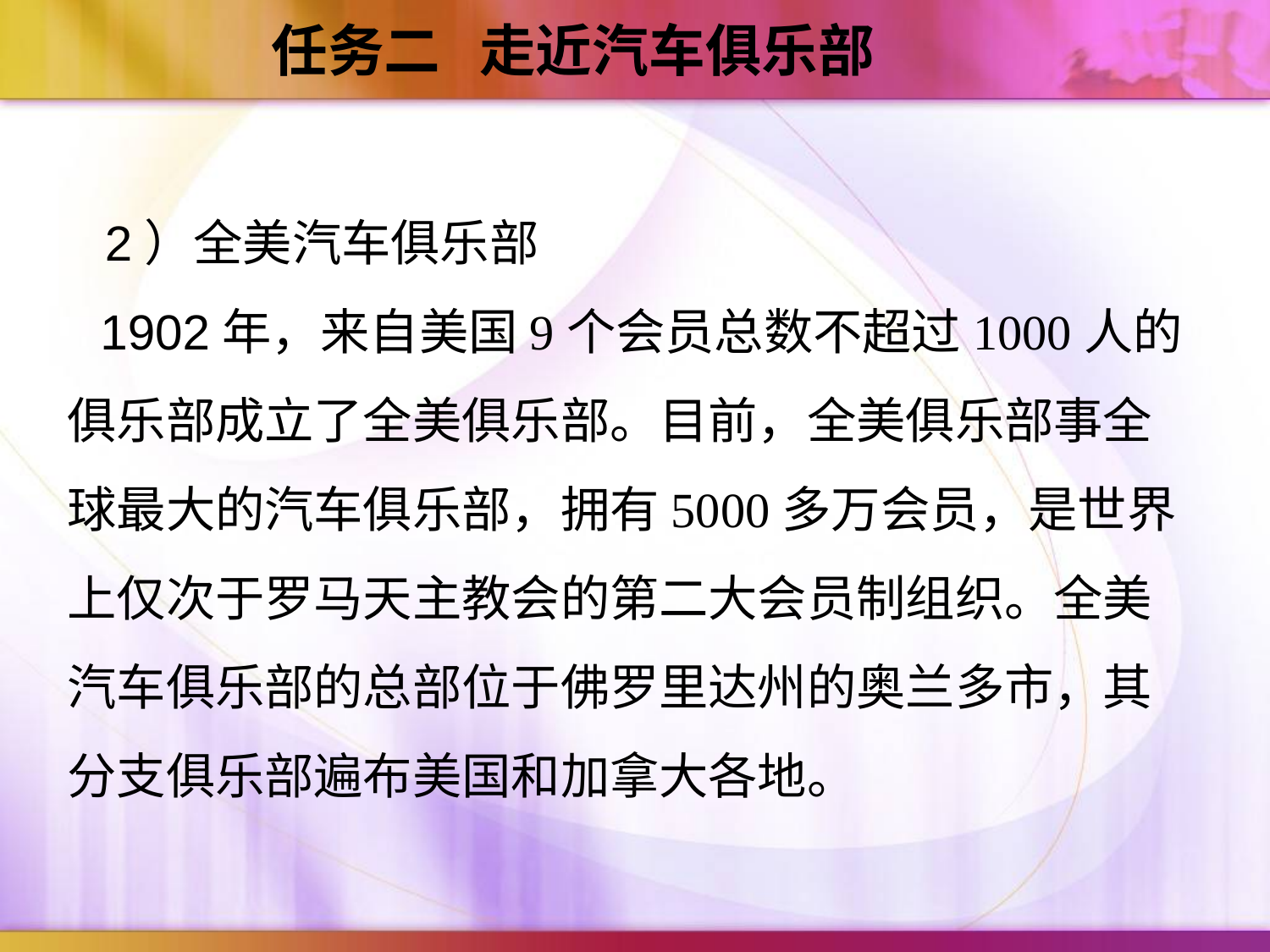

任务二   走近汽车俱乐部
2）全美汽车俱乐部
1902年，来自美国9个会员总数不超过1000人的俱乐部成立了全美俱乐部。目前，全美俱乐部事全球最大的汽车俱乐部，拥有5000多万会员，是世界上仅次于罗马天主教会的第二大会员制组织。全美汽车俱乐部的总部位于佛罗里达州的奥兰多市，其分支俱乐部遍布美国和加拿大各地。